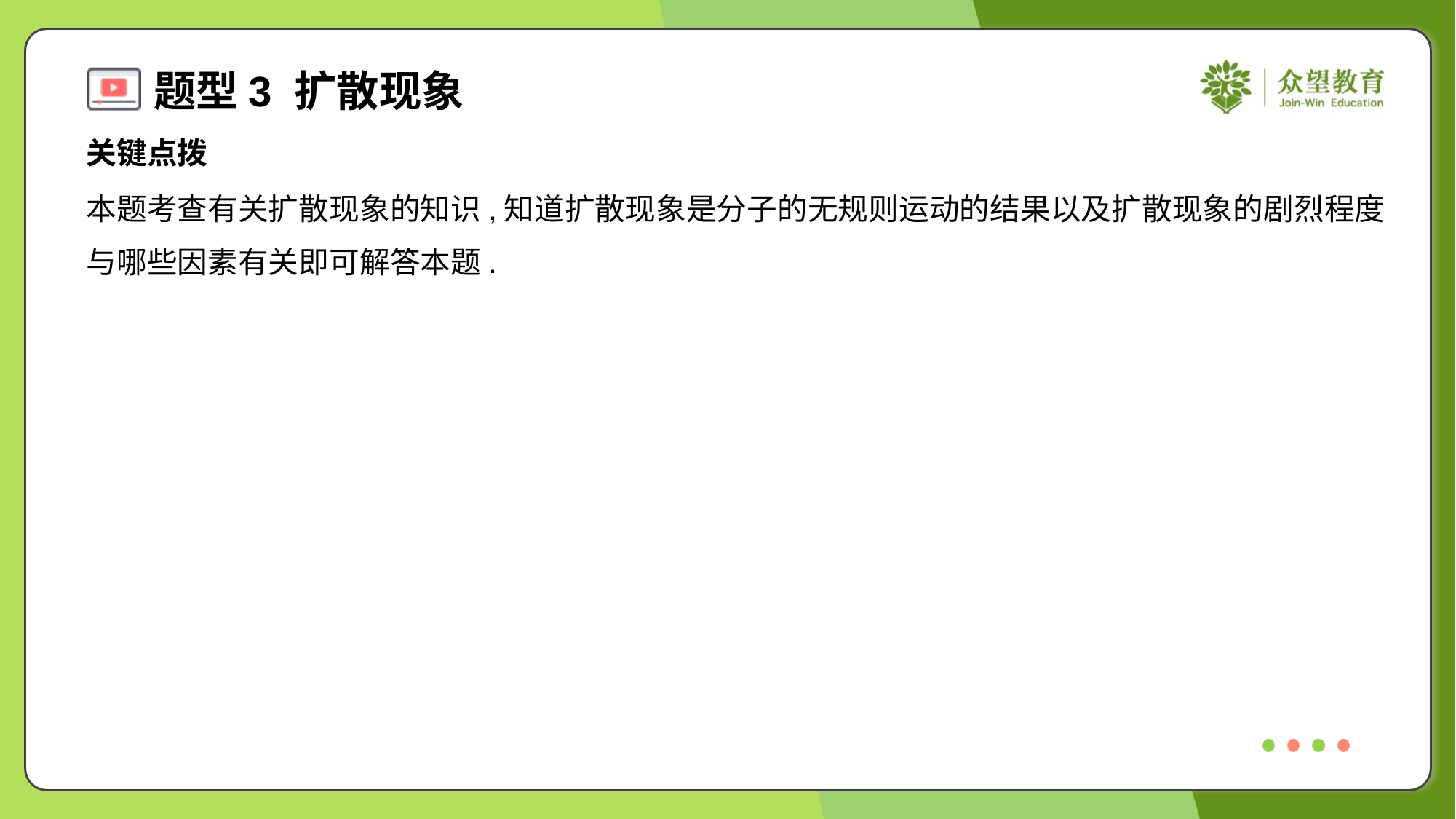

关键点拨
本题考查有关扩散现象的知识,知道扩散现象是分子的无规则运动的结果以及扩散现象的剧烈程度
与哪些因素有关即可解答本题.